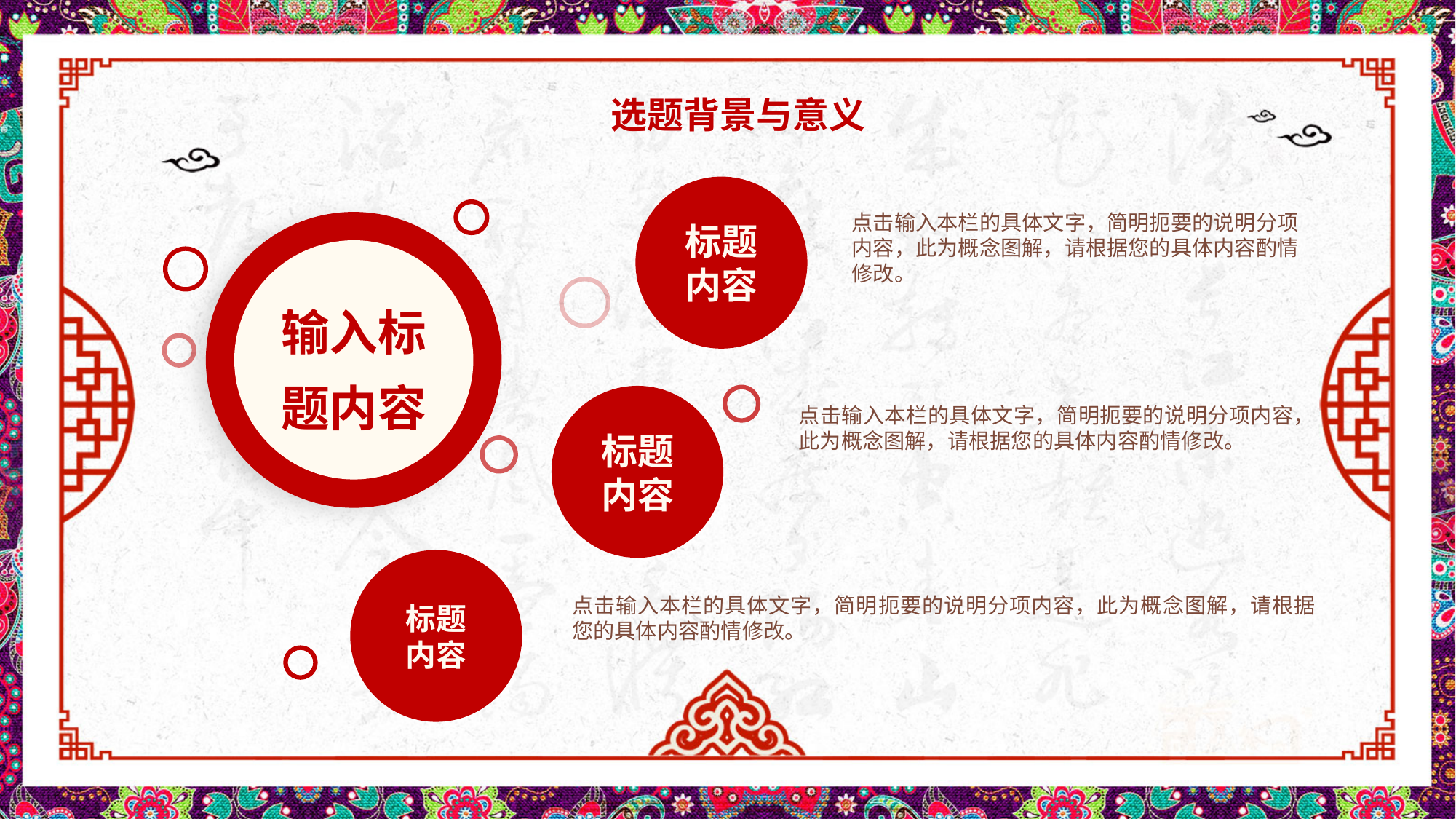

选题背景与意义
标题内容

点击输入本栏的具体文字，简明扼要的说明分项内容，此为概念图解，请根据您的具体内容酌情修改。

输入标题内容

标题内容

点击输入本栏的具体文字，简明扼要的说明分项内容，此为概念图解，请根据您的具体内容酌情修改。

标题
内容
点击输入本栏的具体文字，简明扼要的说明分项内容，此为概念图解，请根据您的具体内容酌情修改。